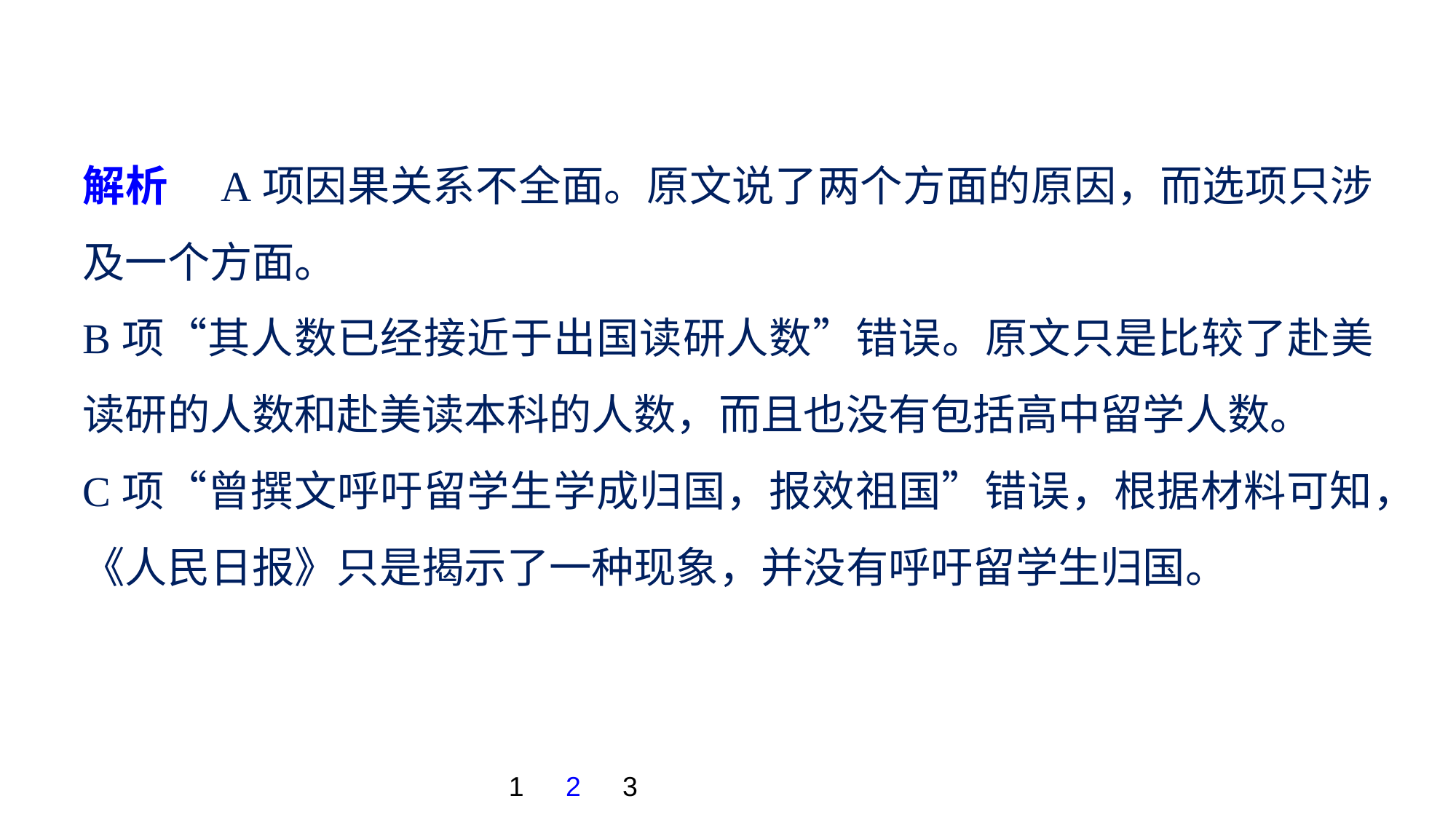

解析　A项因果关系不全面。原文说了两个方面的原因，而选项只涉及一个方面。
B项“其人数已经接近于出国读研人数”错误。原文只是比较了赴美读研的人数和赴美读本科的人数，而且也没有包括高中留学人数。
C项“曾撰文呼吁留学生学成归国，报效祖国”错误，根据材料可知，《人民日报》只是揭示了一种现象，并没有呼吁留学生归国。
1
2
3